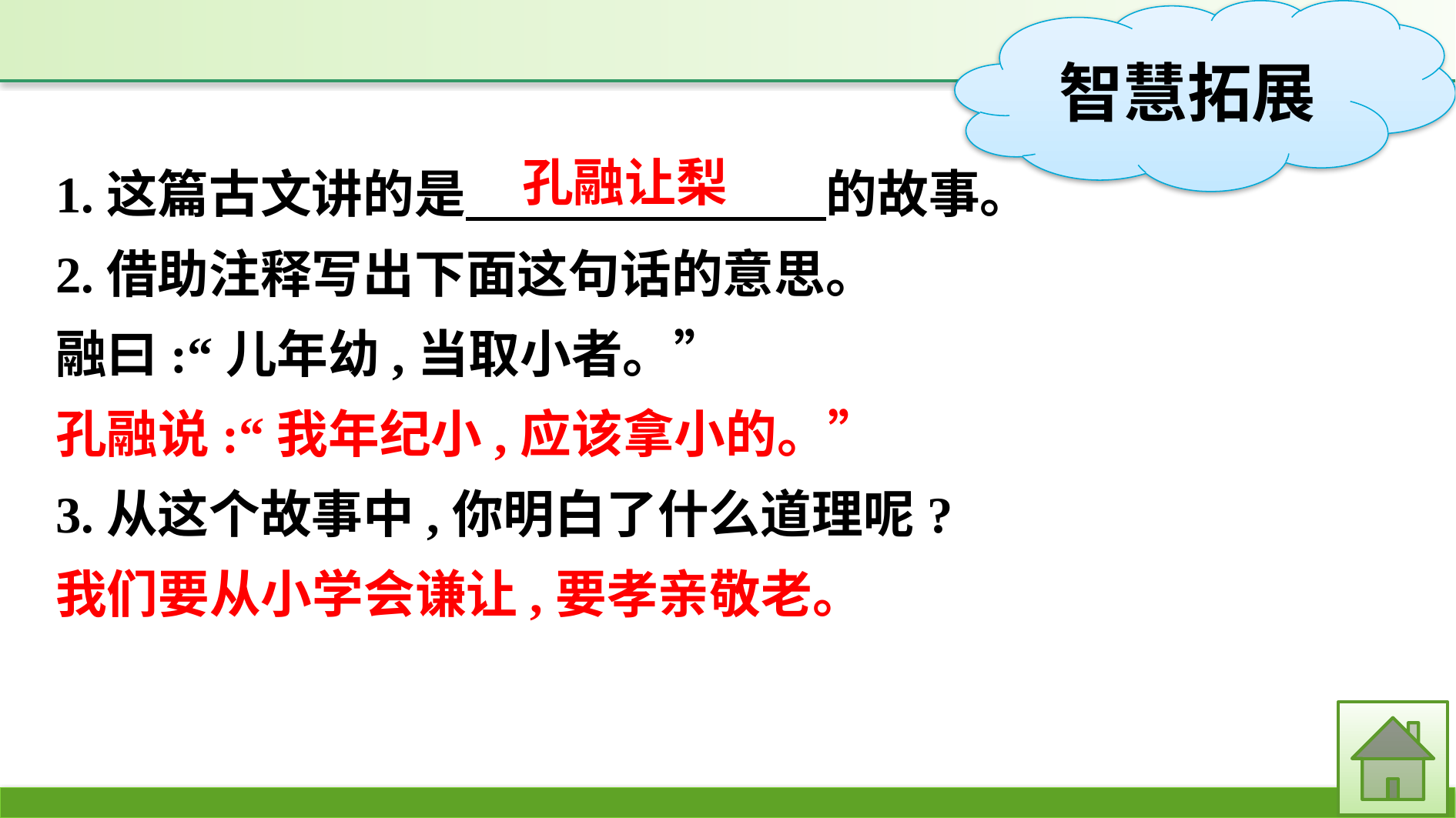

1.这篇古文讲的是　　　　　　　的故事。
2.借助注释写出下面这句话的意思。
融曰:“儿年幼,当取小者。”
孔融说:“我年纪小,应该拿小的。”
3.从这个故事中,你明白了什么道理呢?
我们要从小学会谦让,要孝亲敬老。
孔融让梨